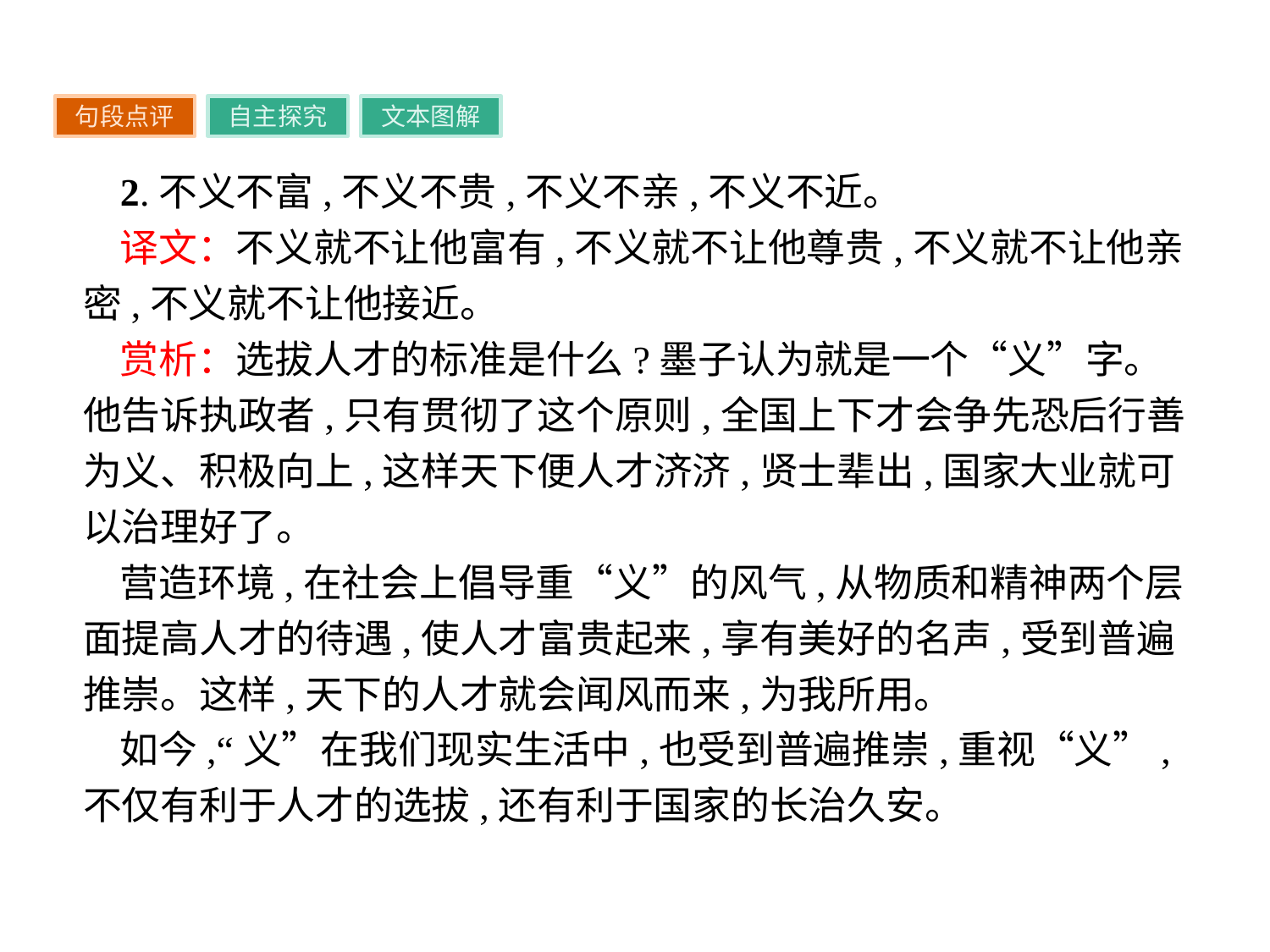

句段点评
自主探究
文本图解
2.不义不富,不义不贵,不义不亲,不义不近。
译文：不义就不让他富有,不义就不让他尊贵,不义就不让他亲密,不义就不让他接近。
赏析：选拔人才的标准是什么?墨子认为就是一个“义”字。他告诉执政者,只有贯彻了这个原则,全国上下才会争先恐后行善为义、积极向上,这样天下便人才济济,贤士辈出,国家大业就可以治理好了。
营造环境,在社会上倡导重“义”的风气,从物质和精神两个层面提高人才的待遇,使人才富贵起来,享有美好的名声,受到普遍推崇。这样,天下的人才就会闻风而来,为我所用。
如今,“义”在我们现实生活中,也受到普遍推崇,重视“义”,不仅有利于人才的选拔,还有利于国家的长治久安。